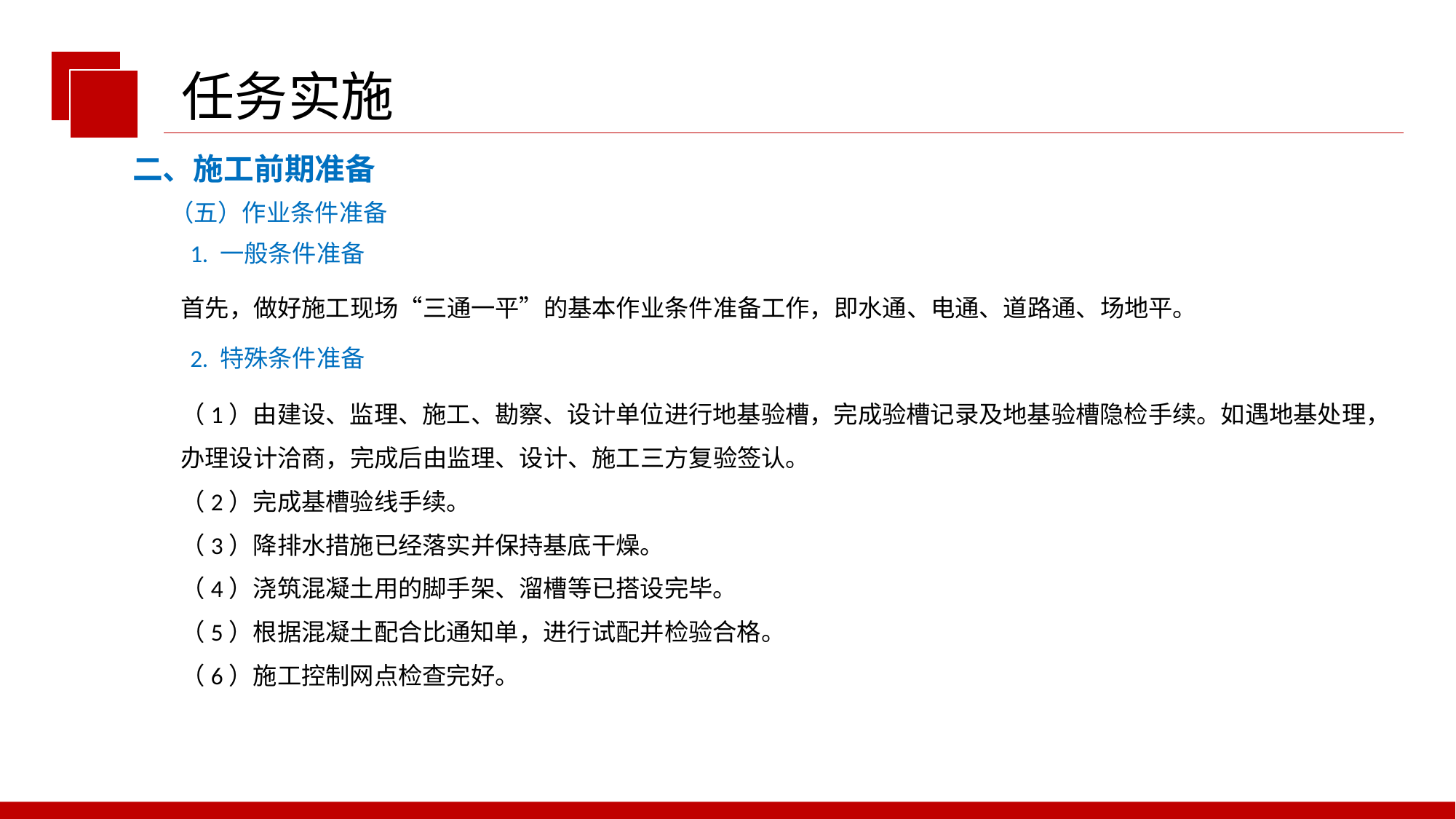

任务实施
二、施工前期准备
（五）作业条件准备
1. 一般条件准备
首先，做好施工现场“三通一平”的基本作业条件准备工作，即水通、电通、道路通、场地平。
2. 特殊条件准备
（1）由建设、监理、施工、勘察、设计单位进行地基验槽，完成验槽记录及地基验槽隐检手续。如遇地基处理，办理设计洽商，完成后由监理、设计、施工三方复验签认。
（2）完成基槽验线手续。
（3）降排水措施已经落实并保持基底干燥。
（4）浇筑混凝土用的脚手架、溜槽等已搭设完毕。
（5）根据混凝土配合比通知单，进行试配并检验合格。
（6）施工控制网点检查完好。